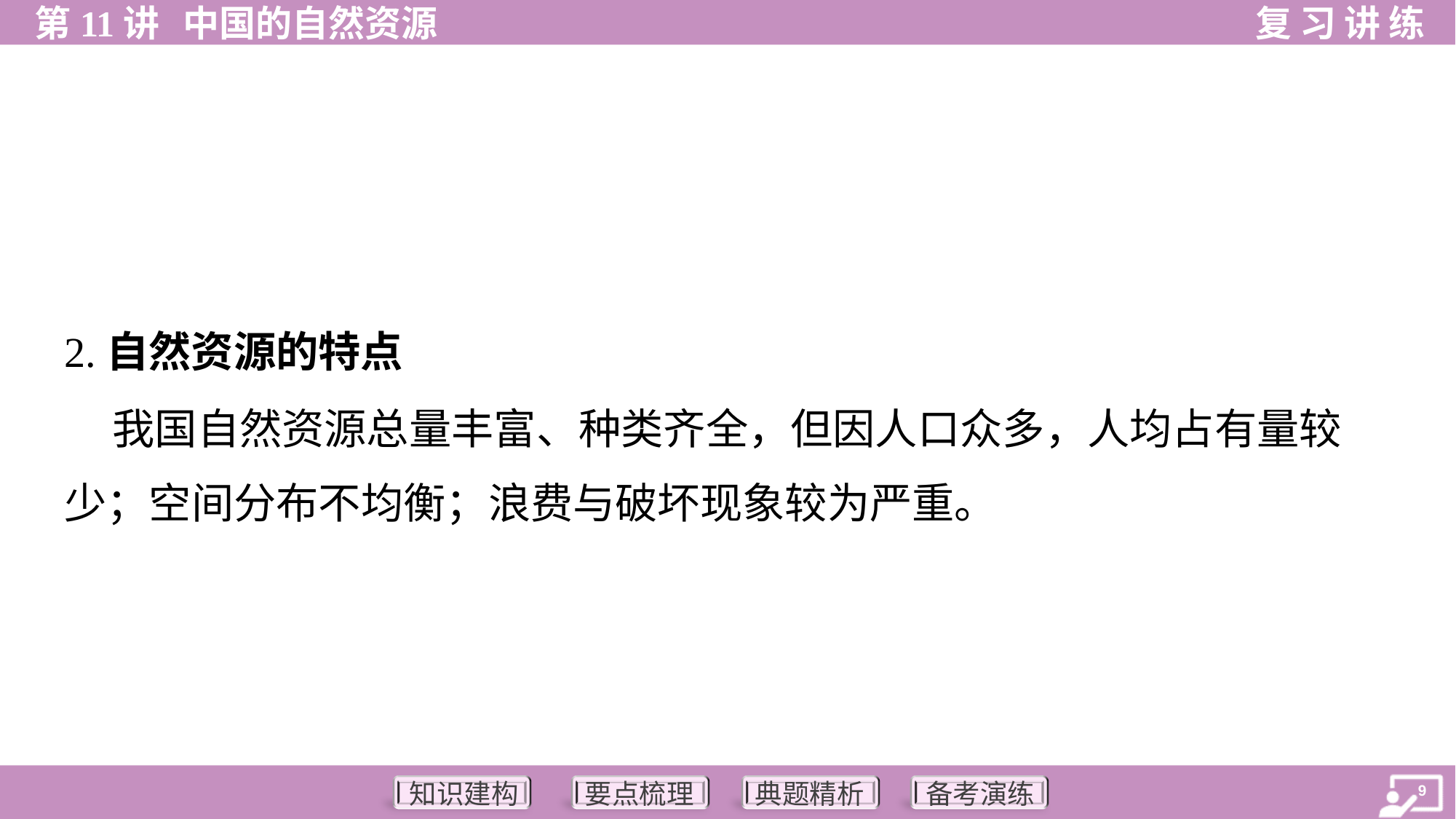

2.自然资源的特点
    我国自然资源总量丰富、种类齐全，但因人口众多，人均占有量较
少；空间分布不均衡；浪费与破坏现象较为严重。